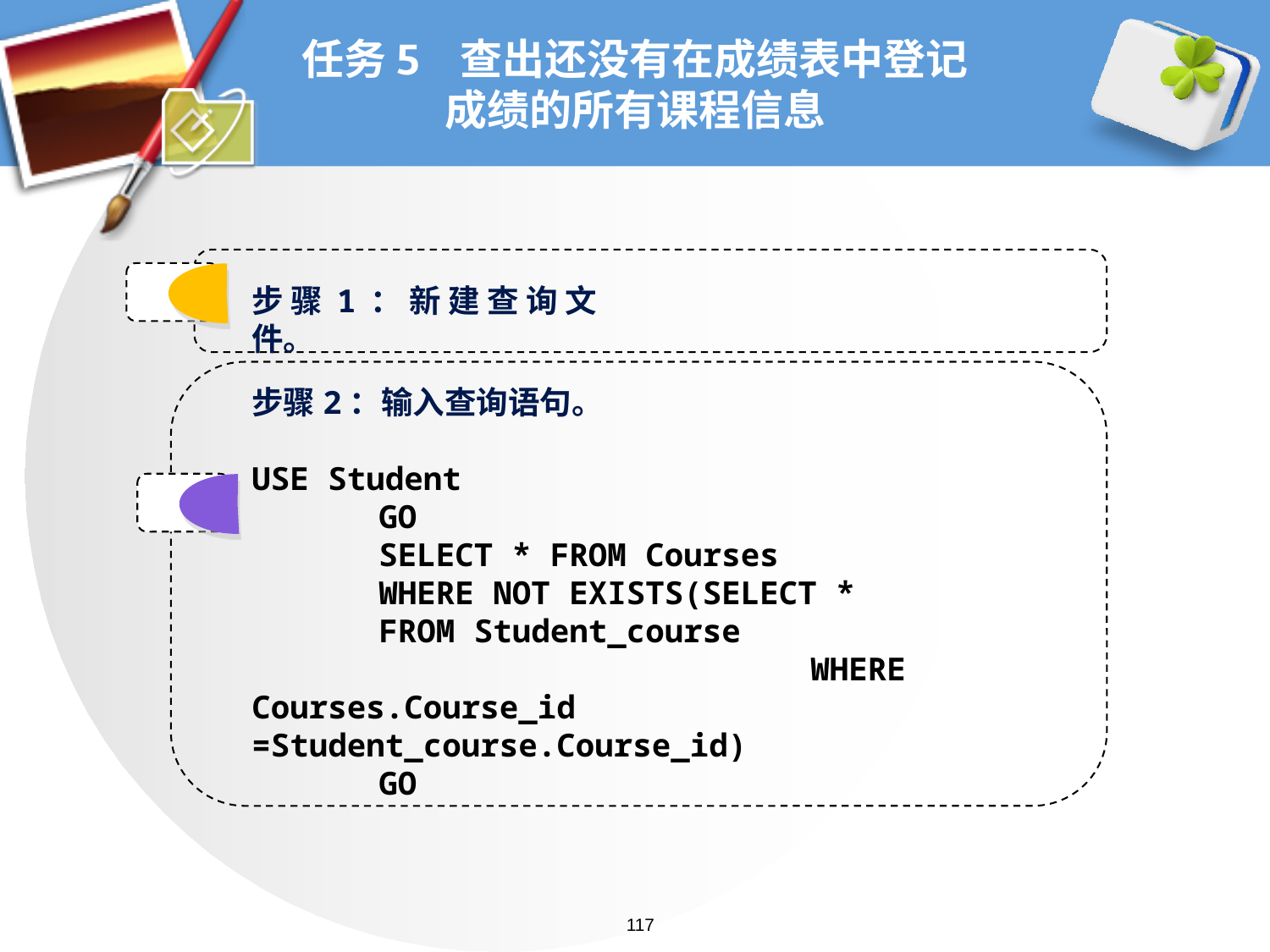

# 任务5    查出还没有在成绩表中登记成绩的所有课程信息

步骤1：新建查询文件。

步骤2：输入查询语句。

USE Student
	GO
	SELECT * FROM Courses
	WHERE NOT EXISTS(SELECT *
	FROM Student_course
		                WHERE Courses.Course_id =Student_course.Course_id)
	GO

117